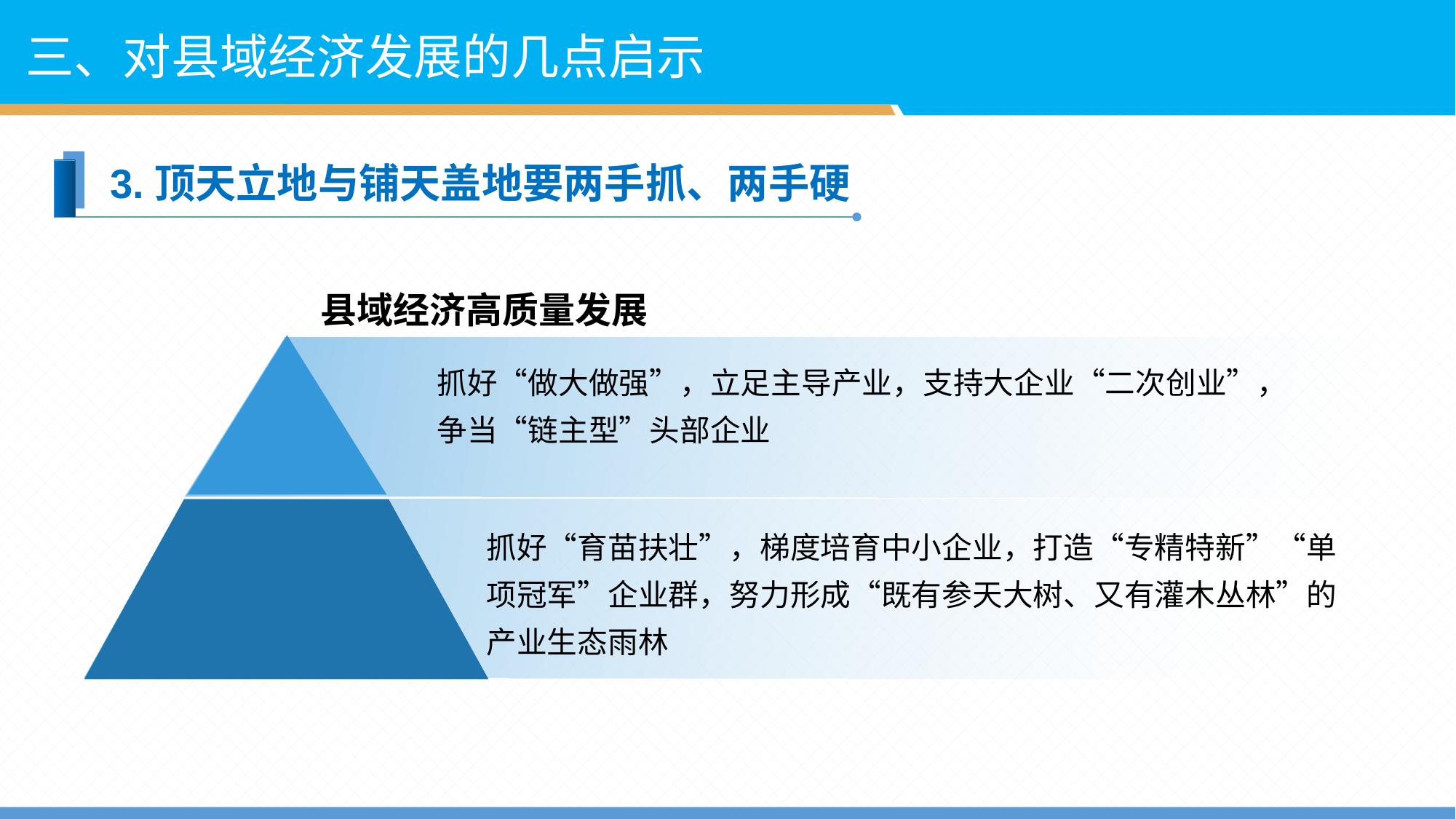

三、对县域经济发展的几点启示

3.顶天立地与铺天盖地要两手抓、两手硬

县域经济高质量发展

抓好“做大做强”，立足主导产业，支持大企业“二次创业”，争当“链主型”头部企业

抓好“育苗扶壮”，梯度培育中小企业，打造“专精特新”“单项冠军”企业群，努力形成“既有参天大树、又有灌木丛林”的产业生态雨林